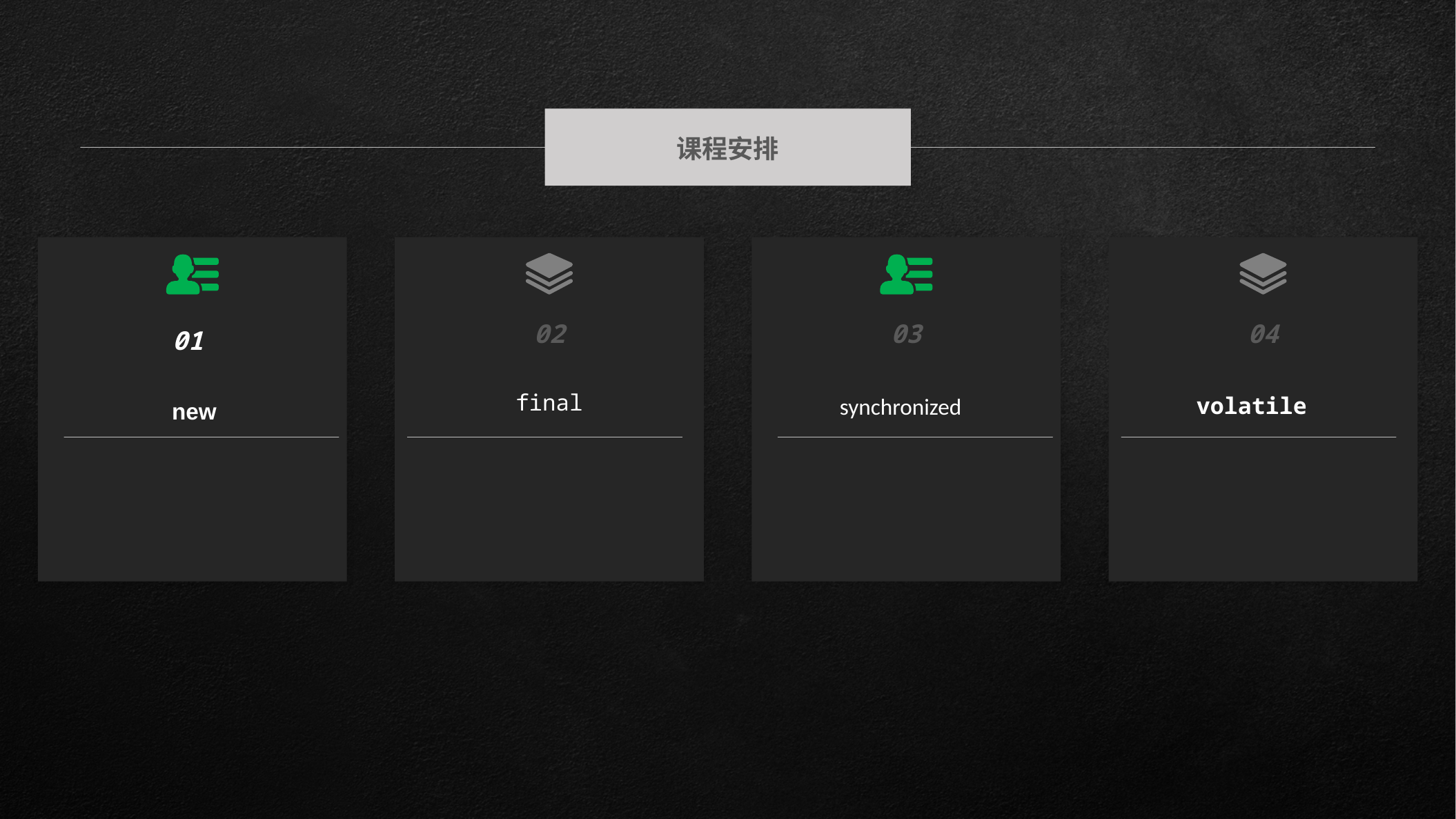

课程安排

01
new

02

03

04
volatile

final
synchronized